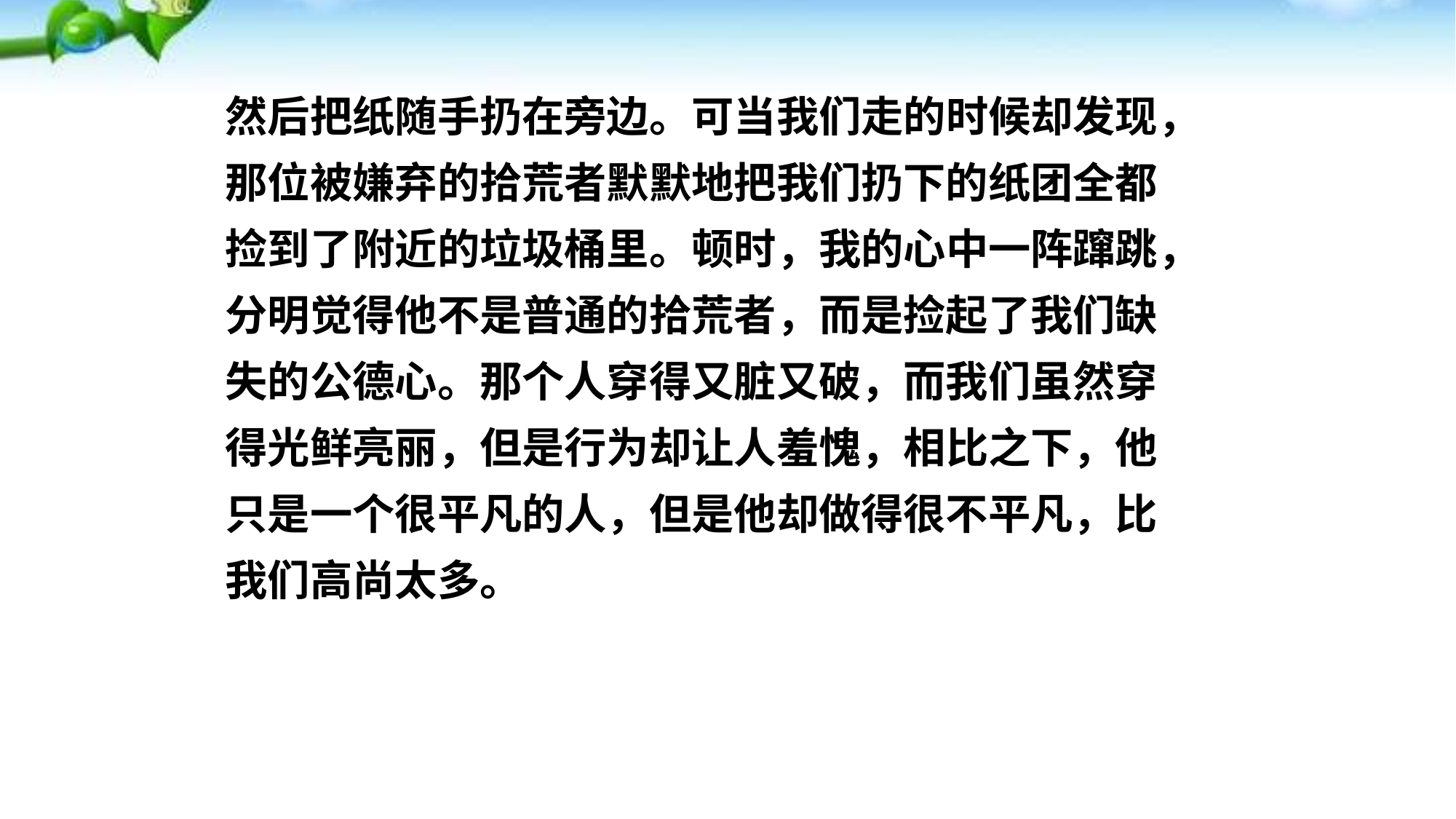

然后把纸随手扔在旁边。可当我们走的时候却发现，那位被嫌弃的拾荒者默默地把我们扔下的纸团全都捡到了附近的垃圾桶里。顿时，我的心中一阵蹿跳，分明觉得他不是普通的拾荒者，而是捡起了我们缺失的公德心。那个人穿得又脏又破，而我们虽然穿得光鲜亮丽，但是行为却让人羞愧，相比之下，他只是一个很平凡的人，但是他却做得很不平凡，比我们高尚太多。